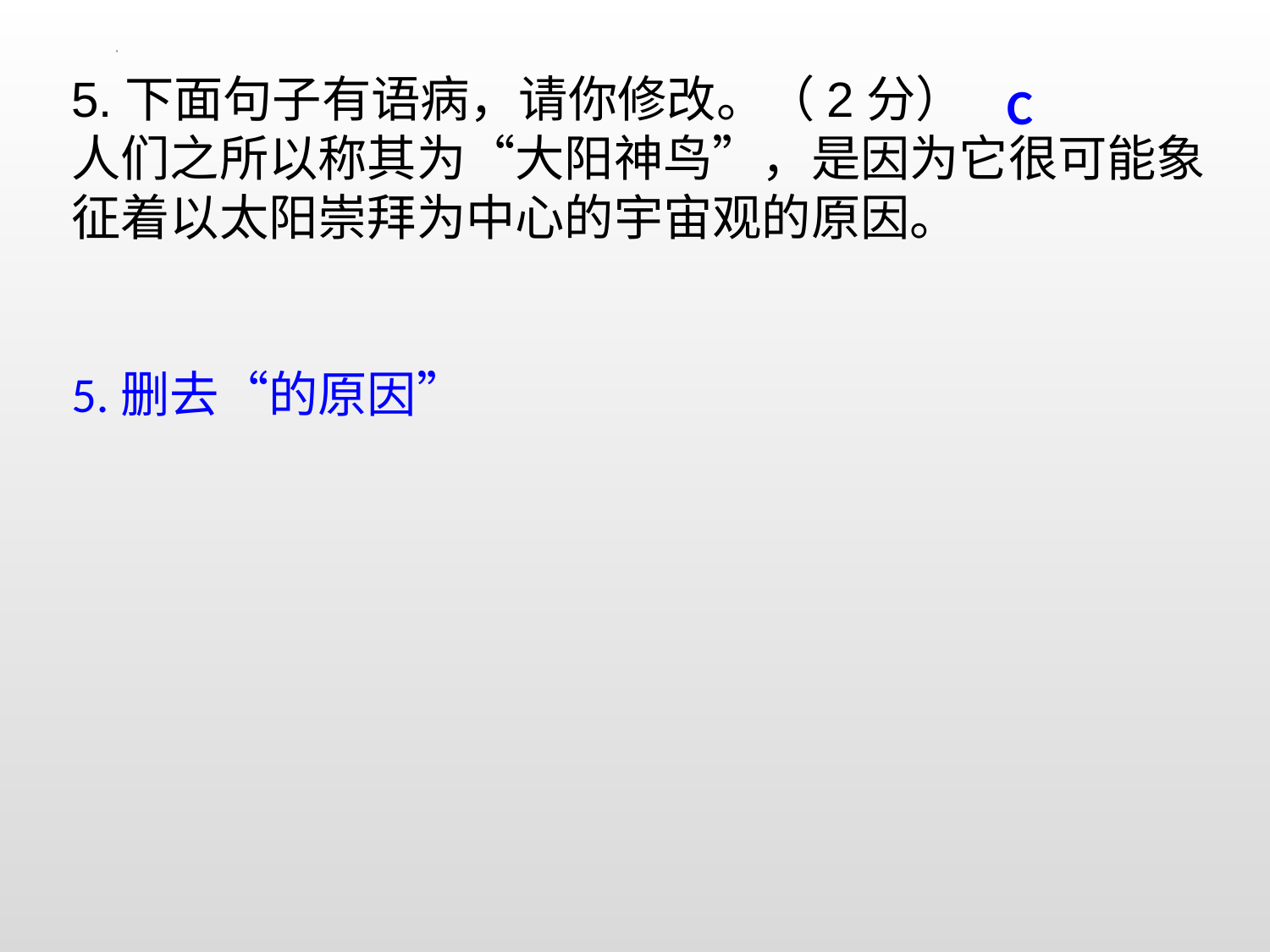

5.下面句子有语病，请你修改。（2分）
人们之所以称其为“大阳神鸟”，是因为它很可能象征着以太阳崇拜为中心的宇宙观的原因。
C
5.删去“的原因”